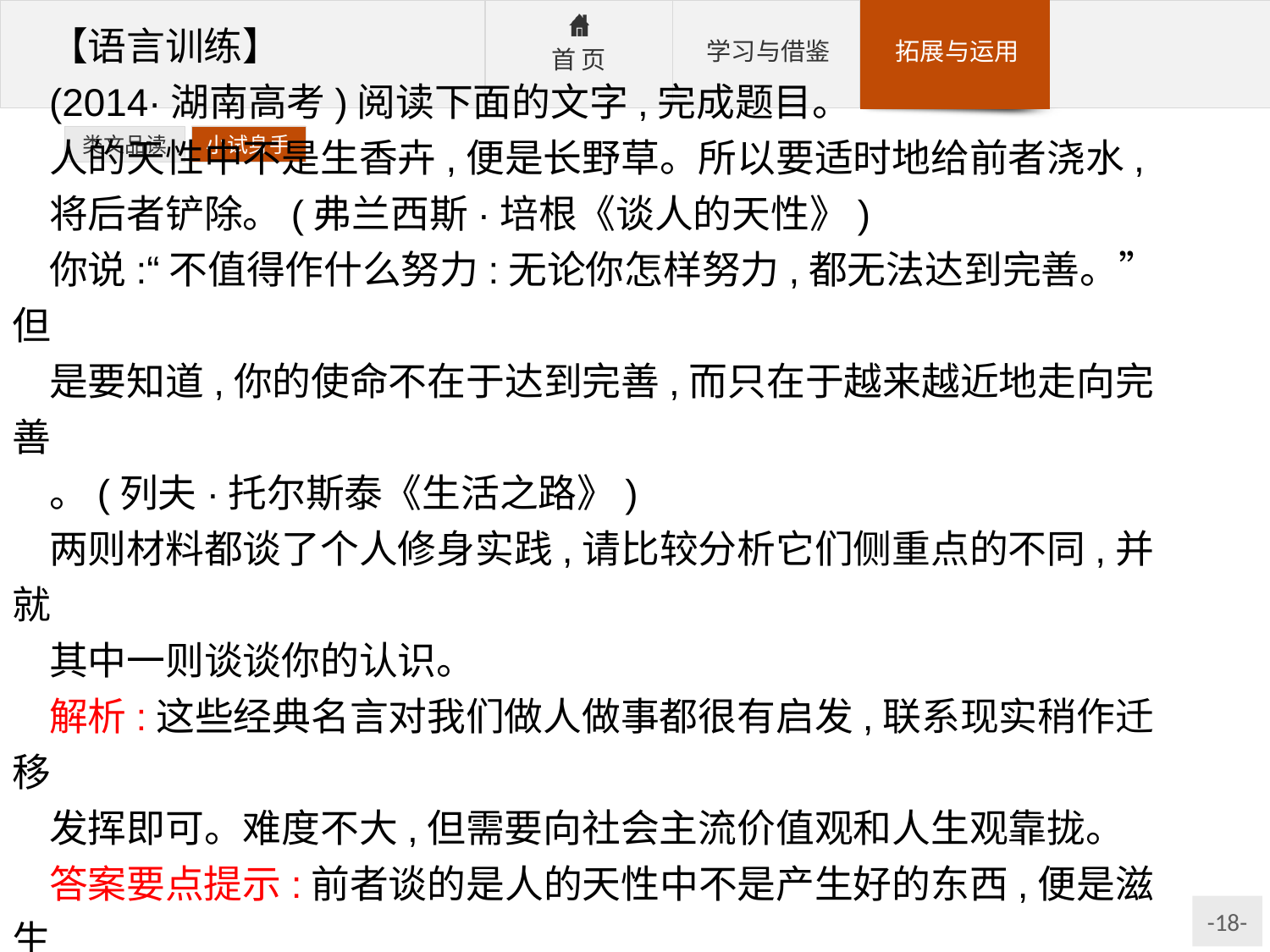

类文品读
小试身手
【语言训练】
(2014·湖南高考)阅读下面的文字,完成题目。
人的天性中不是生香卉,便是长野草。所以要适时地给前者浇水,
将后者铲除。(弗兰西斯·培根《谈人的天性》)
你说:“不值得作什么努力:无论你怎样努力,都无法达到完善。”但
是要知道,你的使命不在于达到完善,而只在于越来越近地走向完善
。(列夫·托尔斯泰《生活之路》)
两则材料都谈了个人修身实践,请比较分析它们侧重点的不同,并就
其中一则谈谈你的认识。
解析:这些经典名言对我们做人做事都很有启发,联系现实稍作迁移
发挥即可。难度不大,但需要向社会主流价值观和人生观靠拢。
答案要点提示:前者谈的是人的天性中不是产生好的东西,便是滋生
坏的东西,对其中好的要培养,坏的要铲除;通过设喻,侧重修身实践